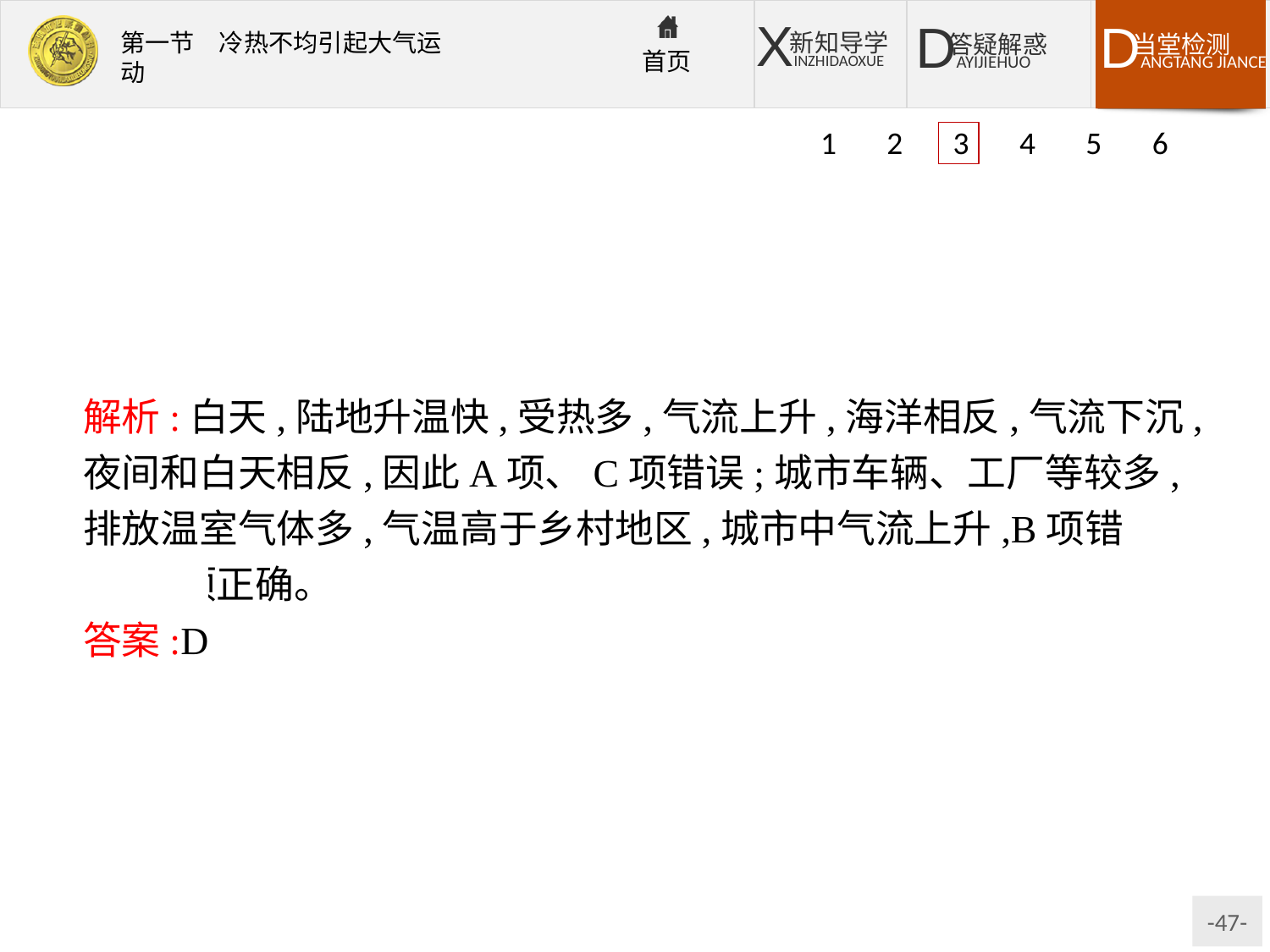

1       2       3       4       5       6

解析:白天,陆地升温快,受热多,气流上升,海洋相反,气流下沉,夜间和白天相反,因此A项、C项错误;城市车辆、工厂等较多,排放温室气体多,气温高于乡村地区,城市中气流上升,B项错误,D项正确。
答案:D